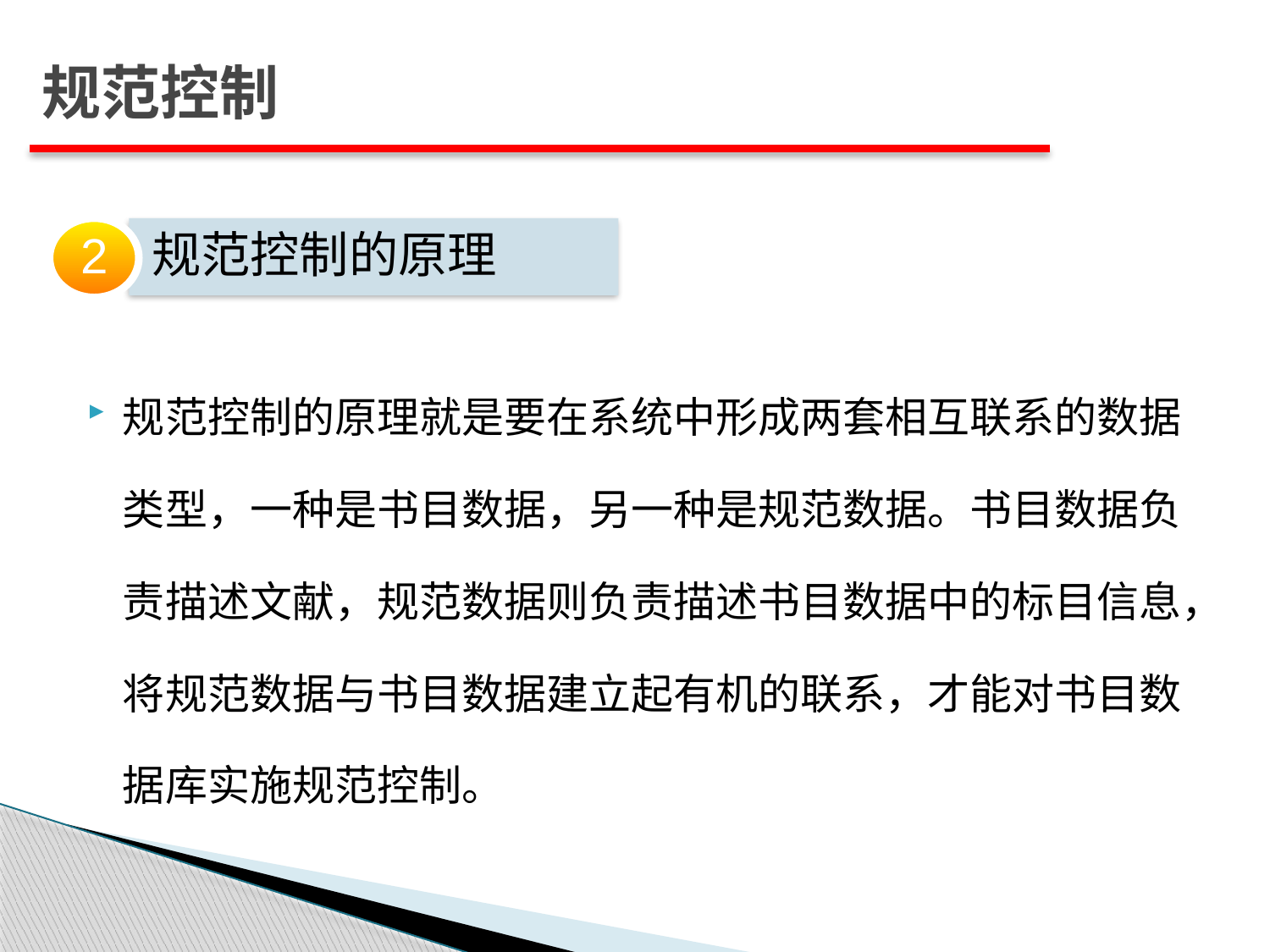

规范控制
2
规范控制的原理
规范控制的原理就是要在系统中形成两套相互联系的数据类型，一种是书目数据，另一种是规范数据。书目数据负责描述文献，规范数据则负责描述书目数据中的标目信息，将规范数据与书目数据建立起有机的联系，才能对书目数据库实施规范控制。